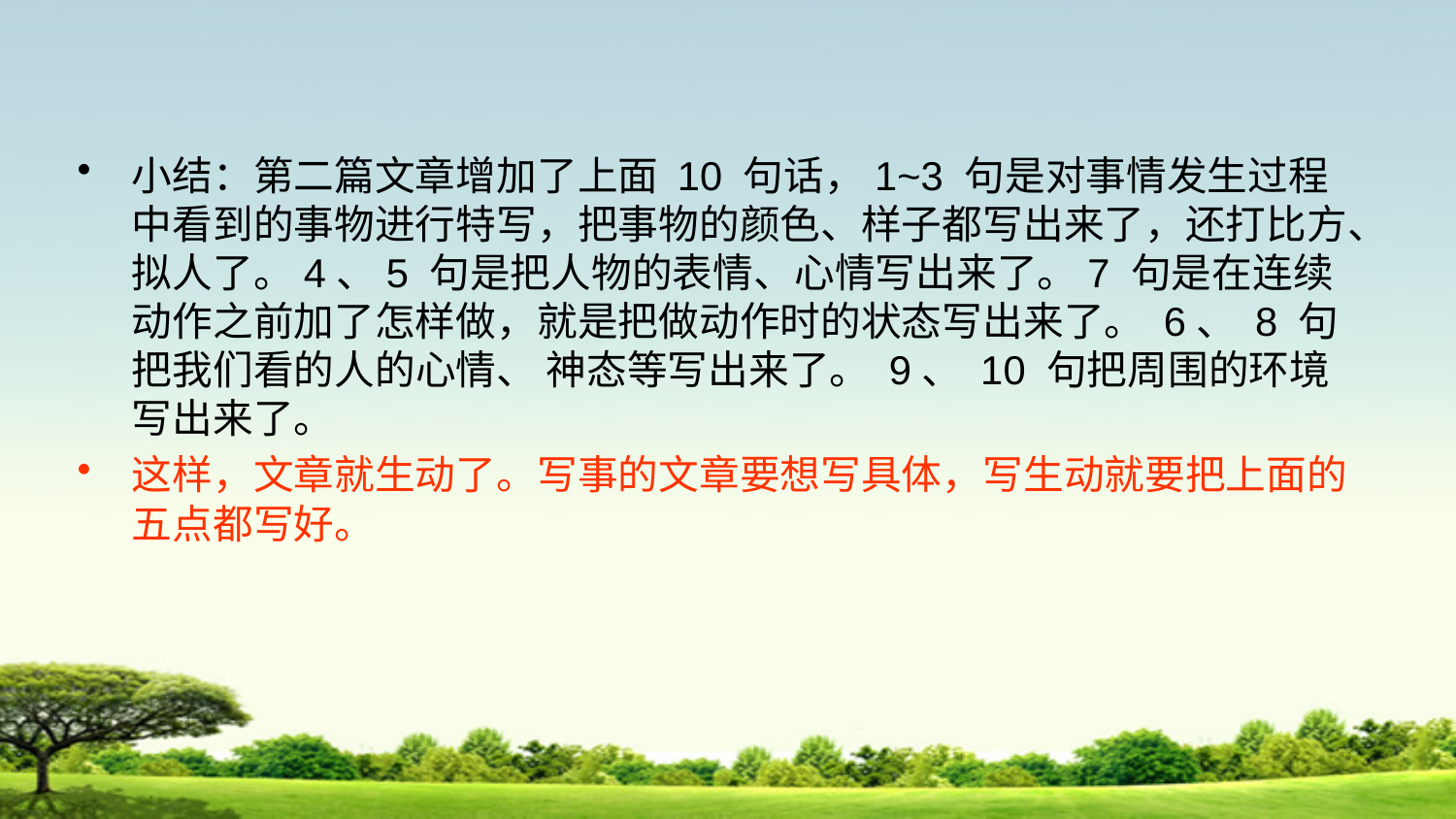

#
小结：第二篇文章增加了上面 10 句话，1~3 句是对事情发生过程中看到的事物进行特写，把事物的颜色、样子都写出来了，还打比方、拟人了。4、5 句是把人物的表情、心情写出来了。7 句是在连续动作之前加了怎样做，就是把做动作时的状态写出来了。 6、 8 句把我们看的人的心情、 神态等写出来了。 9、 10 句把周围的环境写出来了。
这样，文章就生动了。写事的文章要想写具体，写生动就要把上面的五点都写好。